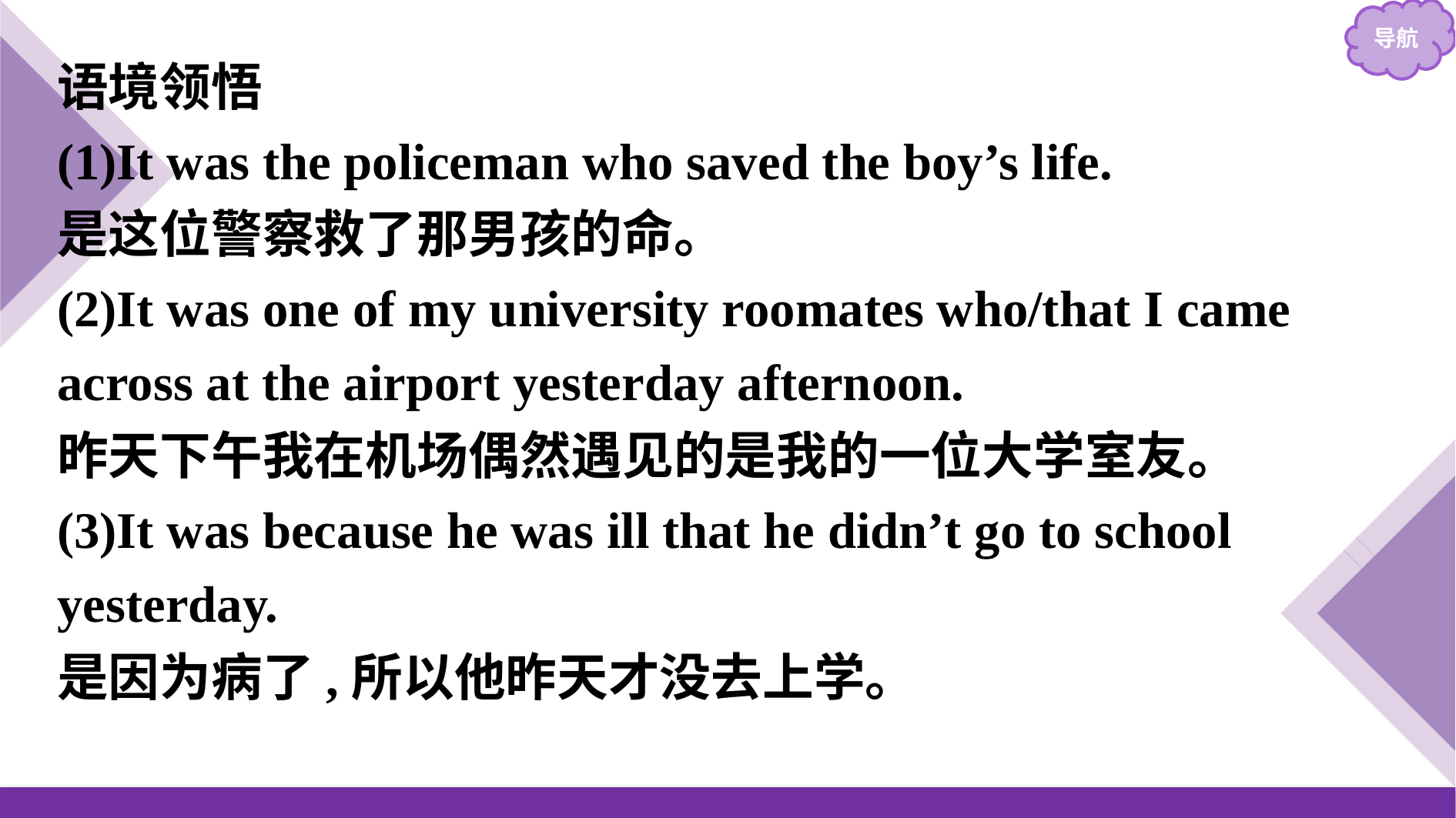

语境领悟
(1)It was the policeman who saved the boy’s life.
是这位警察救了那男孩的命。
(2)It was one of my university roomates who/that I came across at the airport yesterday afternoon.
昨天下午我在机场偶然遇见的是我的一位大学室友。
(3)It was because he was ill that he didn’t go to school yesterday.
是因为病了,所以他昨天才没去上学。